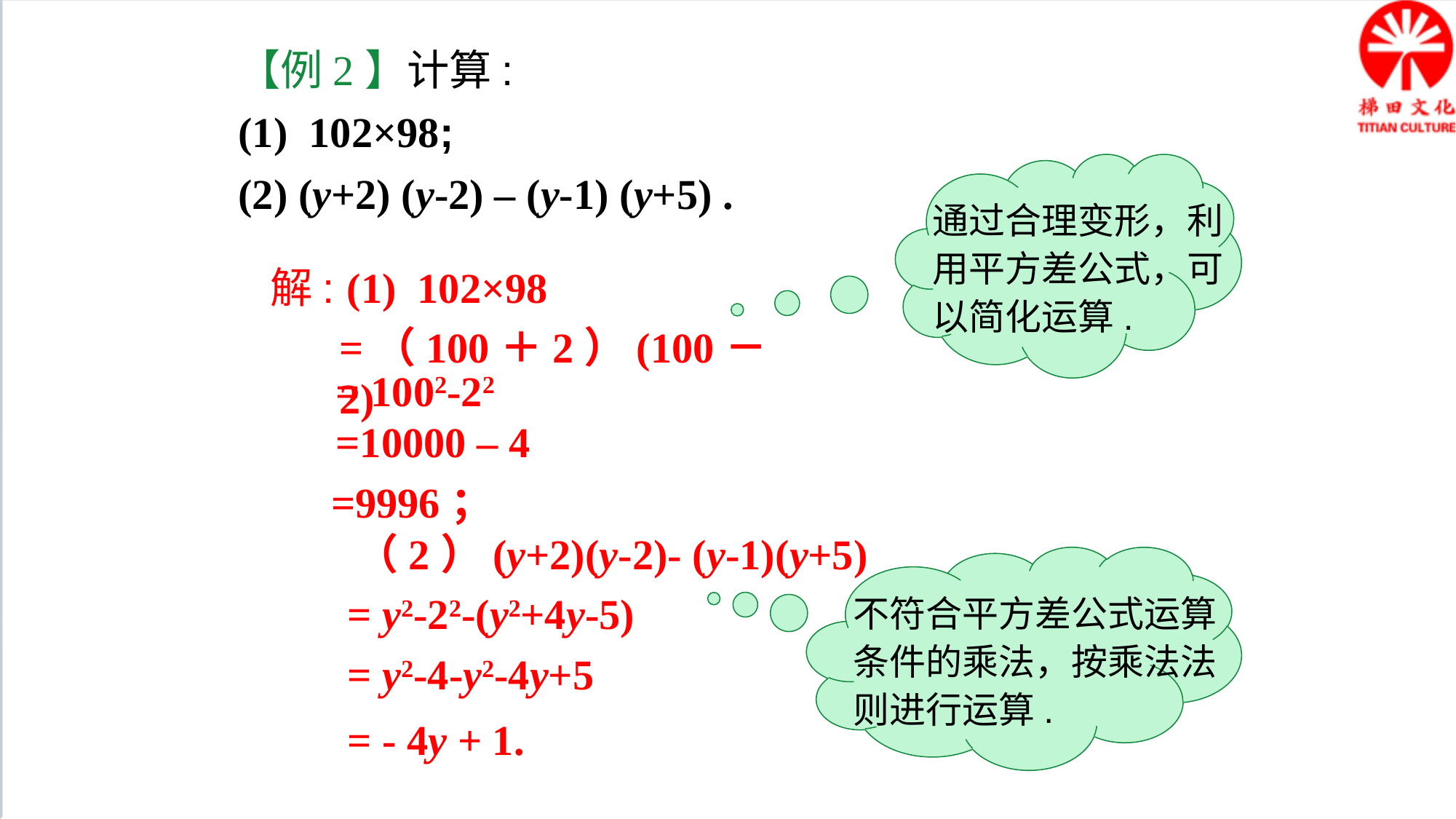

【例2】计算:
(1)  102×98;
(2) (y+2) (y-2) – (y-1) (y+5) .

通过合理变形，利用平方差公式，可以简化运算.
解: (1)  102×98
=（100＋2）(100－2)
= 1002-22
=10000 – 4
=9996；
（2）(y+2)(y-2)- (y-1)(y+5)

不符合平方差公式运算条件的乘法，按乘法法则进行运算.
= y2-22-(y2+4y-5)
= y2-4-y2-4y+5
= - 4y + 1.